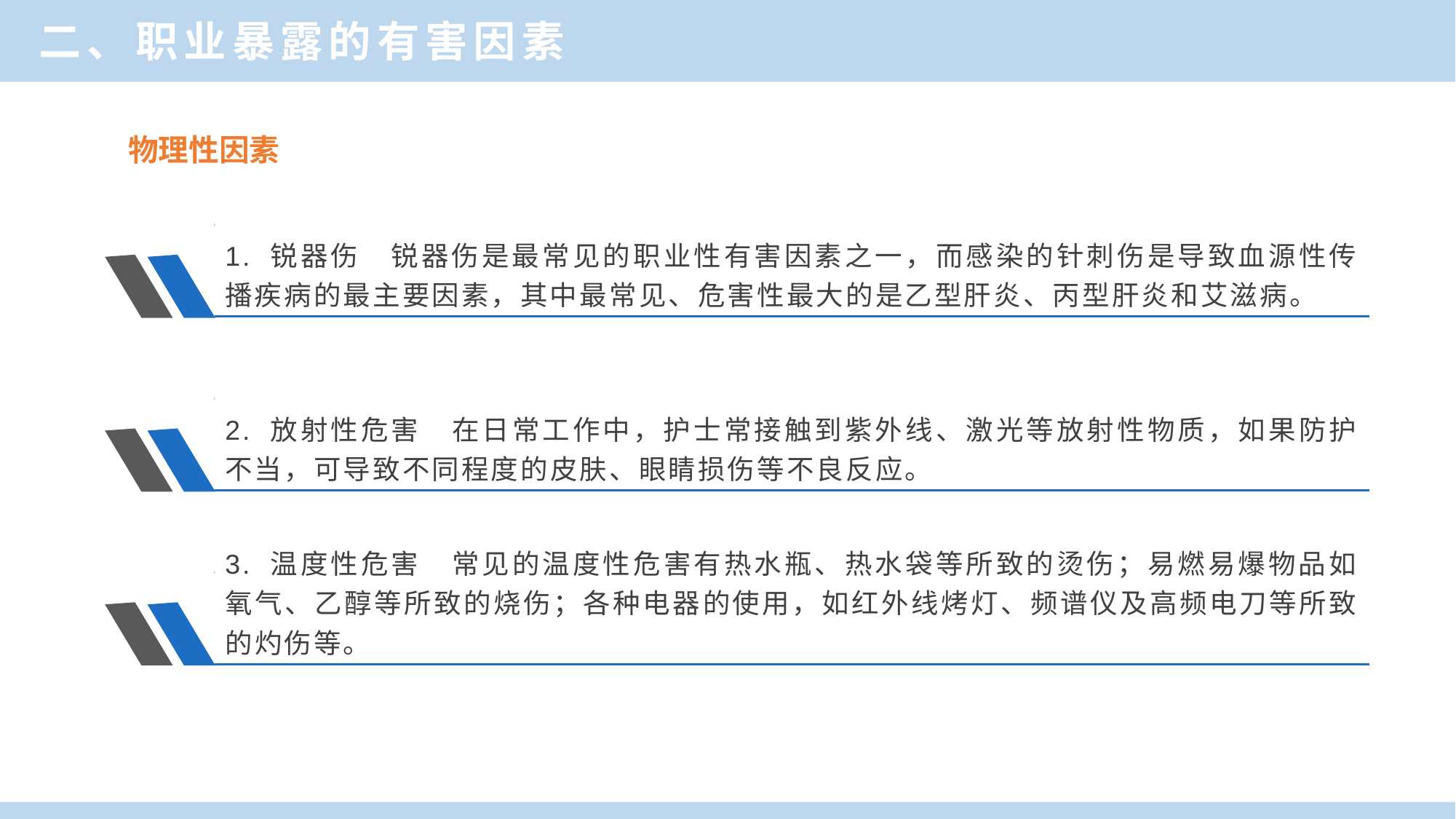

二、职业暴露的有害因素
物理性因素
1. 锐器伤　锐器伤是最常见的职业性有害因素之一，而感染的针刺伤是导致血源性传播疾病的最主要因素，其中最常见、危害性最大的是乙型肝炎、丙型肝炎和艾滋病。

2. 放射性危害　在日常工作中，护士常接触到紫外线、激光等放射性物质，如果防护不当，可导致不同程度的皮肤、眼睛损伤等不良反应。

3. 温度性危害　常见的温度性危害有热水瓶、热水袋等所致的烫伤；易燃易爆物品如氧气、乙醇等所致的烧伤；各种电器的使用，如红外线烤灯、频谱仪及高频电刀等所致的灼伤等。